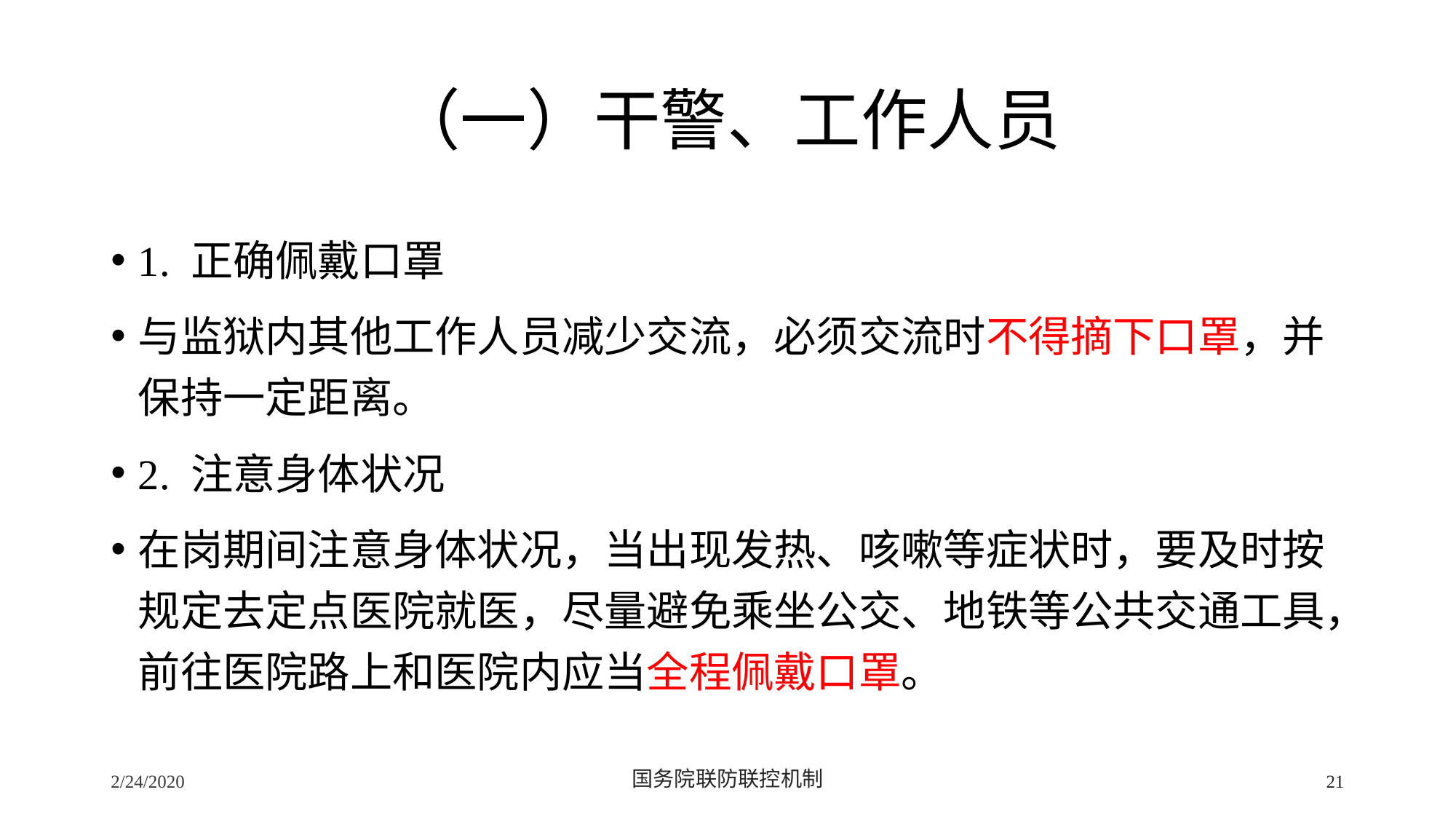

# （一）干警、工作人员
1. 正确佩戴口罩
与监狱内其他工作人员减少交流，必须交流时不得摘下口罩，并保持一定距离。
2. 注意身体状况
在岗期间注意身体状况，当出现发热、咳嗽等症状时，要及时按规定去定点医院就医，尽量避免乘坐公交、地铁等公共交通工具，前往医院路上和医院内应当全程佩戴口罩。

2/24/2020
国务院联防联控机制
21